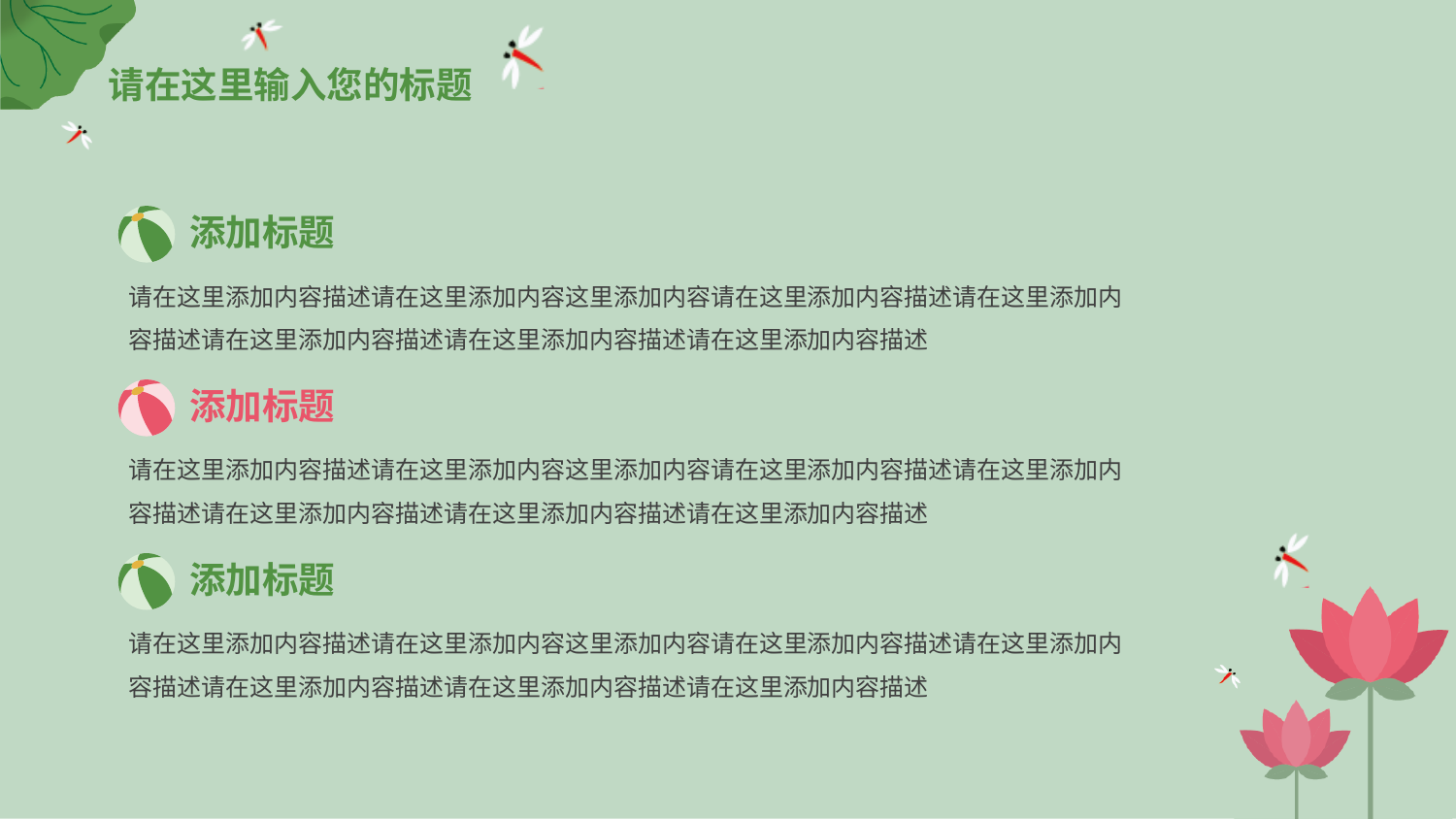

# 请在这里输入您的标题
添加标题

请在这里添加内容描述请在这里添加内容这里添加内容请在这里添加内容描述请在这里添加内容描述请在这里添加内容描述请在这里添加内容描述请在这里添加内容描述
添加标题

请在这里添加内容描述请在这里添加内容这里添加内容请在这里添加内容描述请在这里添加内容描述请在这里添加内容描述请在这里添加内容描述请在这里添加内容描述
添加标题

请在这里添加内容描述请在这里添加内容这里添加内容请在这里添加内容描述请在这里添加内容描述请在这里添加内容描述请在这里添加内容描述请在这里添加内容描述